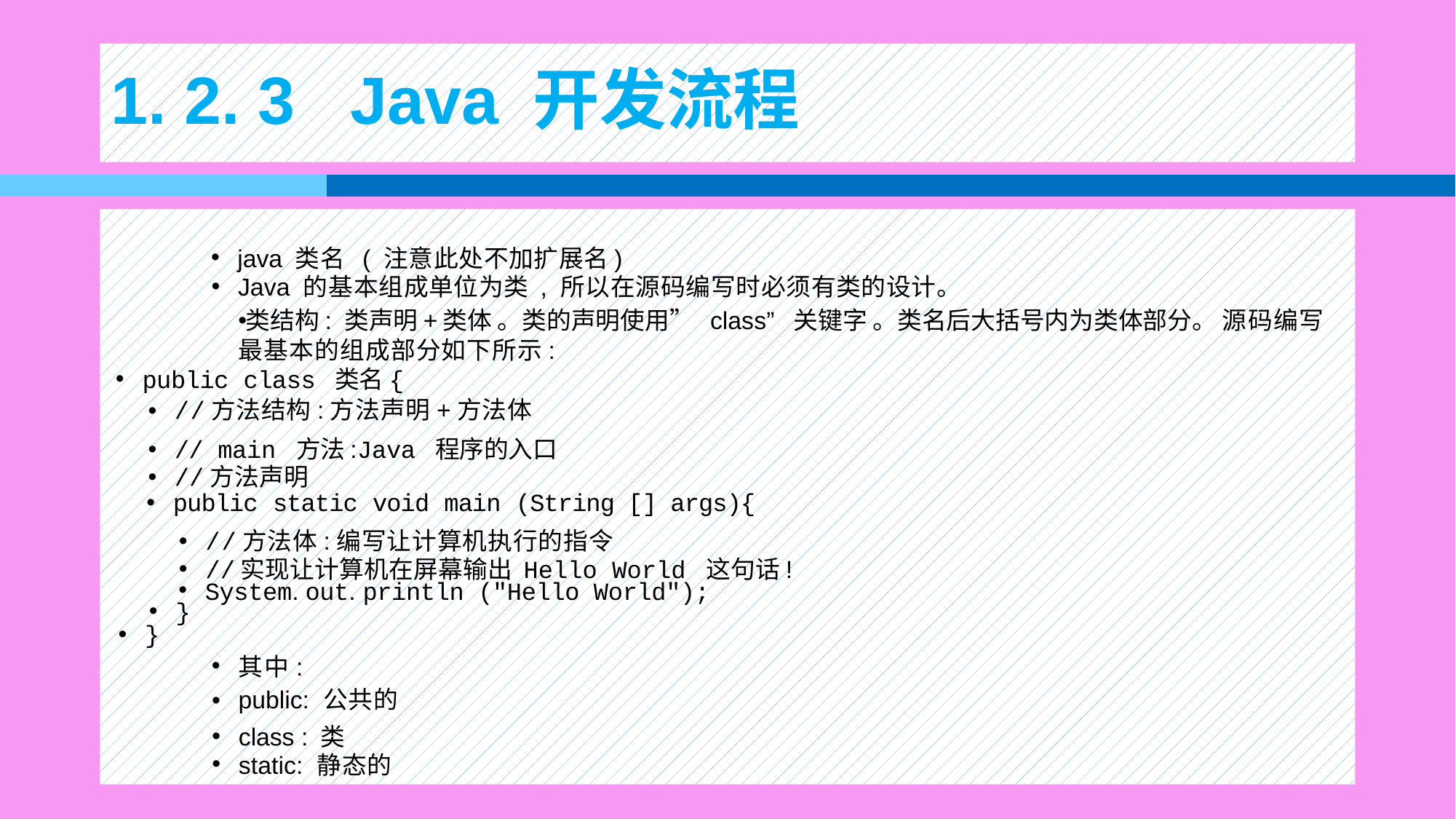

# 1. 2. 3   Java 开发流程

java 类名  ( 注意此处不加扩展名)
Java 的基本组成单位为类 , 所以在源码编写时必须有类的设计。
类结构: 类声明+类体 。类的声明使用”  class”  关键字 。类名后大括号内为类体部分。 源码编写最基本的组成部分如下所示:
public class 类名{
//方法结构:方法声明+方法体
// main 方法:Java 程序的入口
//方法声明
public static void main (String [] args){
//方法体:编写让计算机执行的指令
//实现让计算机在屏幕输出 Hello World 这句话!
System. out. println ("Hello World");
}
}
其中:
public: 公共的
class : 类
static: 静态的